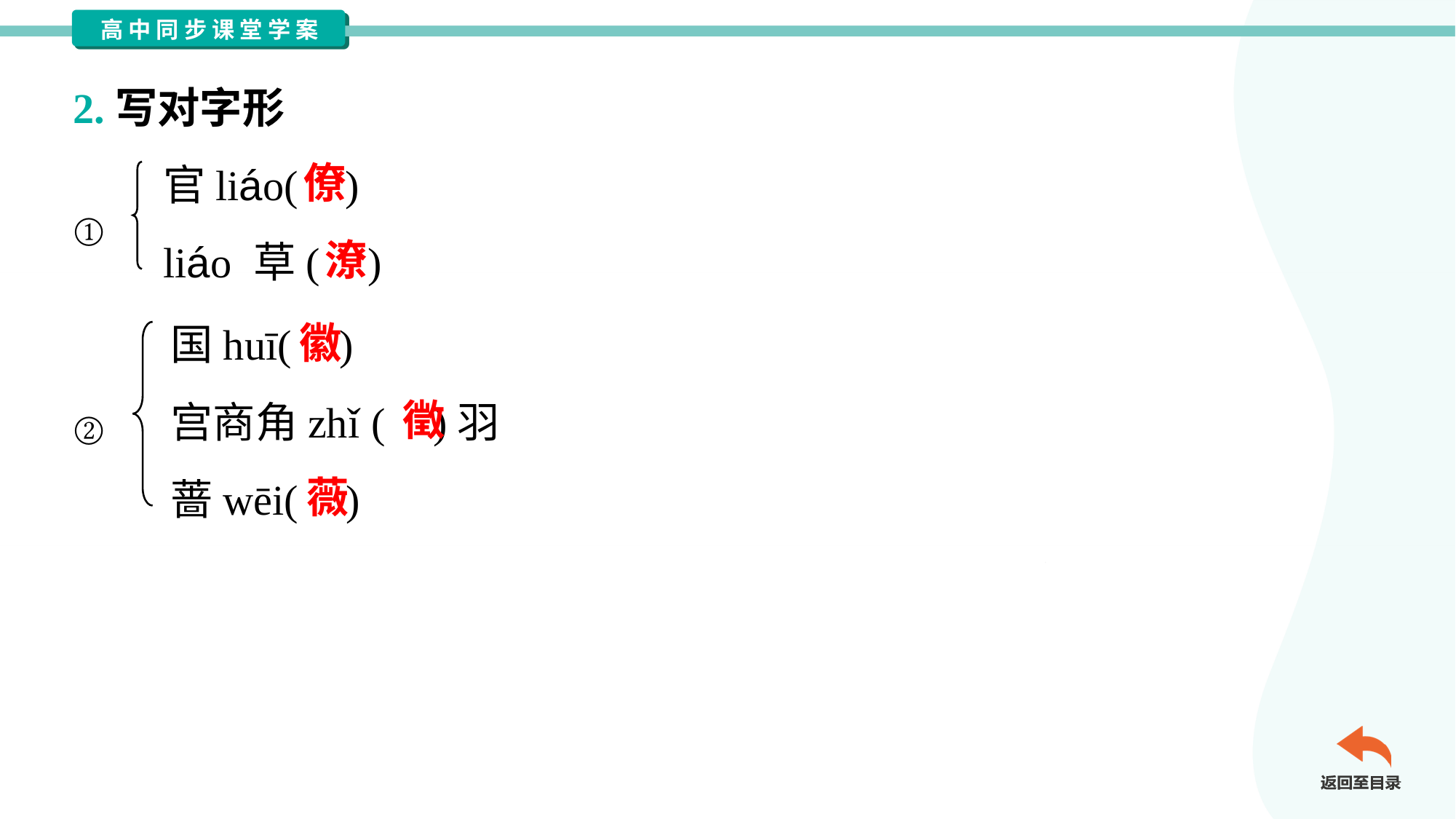

2.写对字形
官liáo(    )
liáo 草(    )
僚

①

潦
国huī(    )
宫商角zhǐ (    )羽
蔷wēi(    )
徽

徵
②

薇